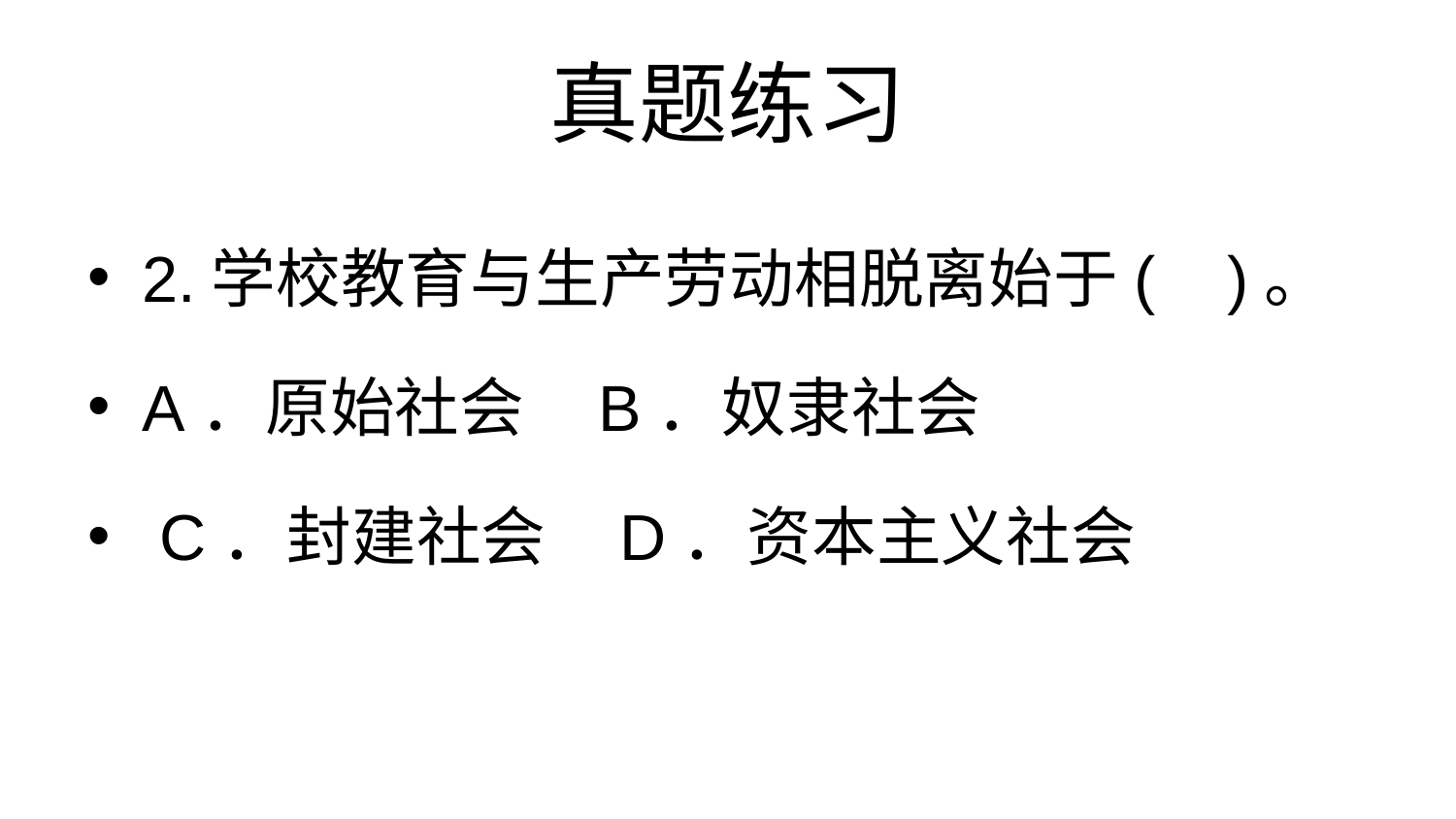

# 真题练习
2.学校教育与生产劳动相脱离始于(    )。
A．原始社会    B．奴隶社会
 C．封建社会    D．资本主义社会